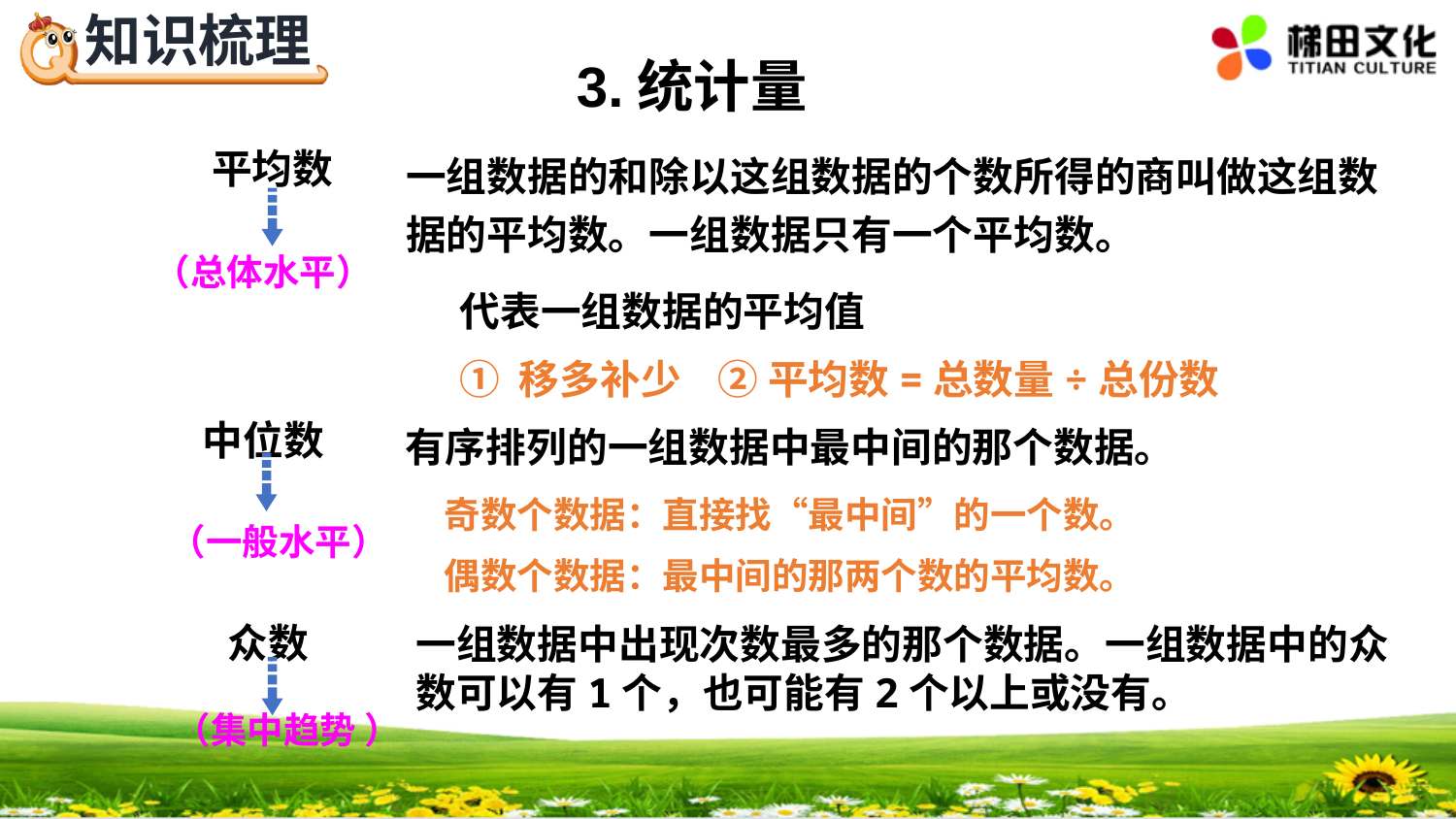

3.统计量
一组数据的和除以这组数据的个数所得的商叫做这组数据的平均数。一组数据只有一个平均数。
平均数

（总体水平）
代表一组数据的平均值
① 移多补少    ② 平均数=总数量÷总份数
中位数
有序排列的一组数据中最中间的那个数据。
 奇数个数据：直接找“最中间”的一个数。
 偶数个数据：最中间的那两个数的平均数。

（一般水平）
众数
一组数据中出现次数最多的那个数据。一组数据中的众数可以有1个，也可能有2个以上或没有。

（集中趋势 ）